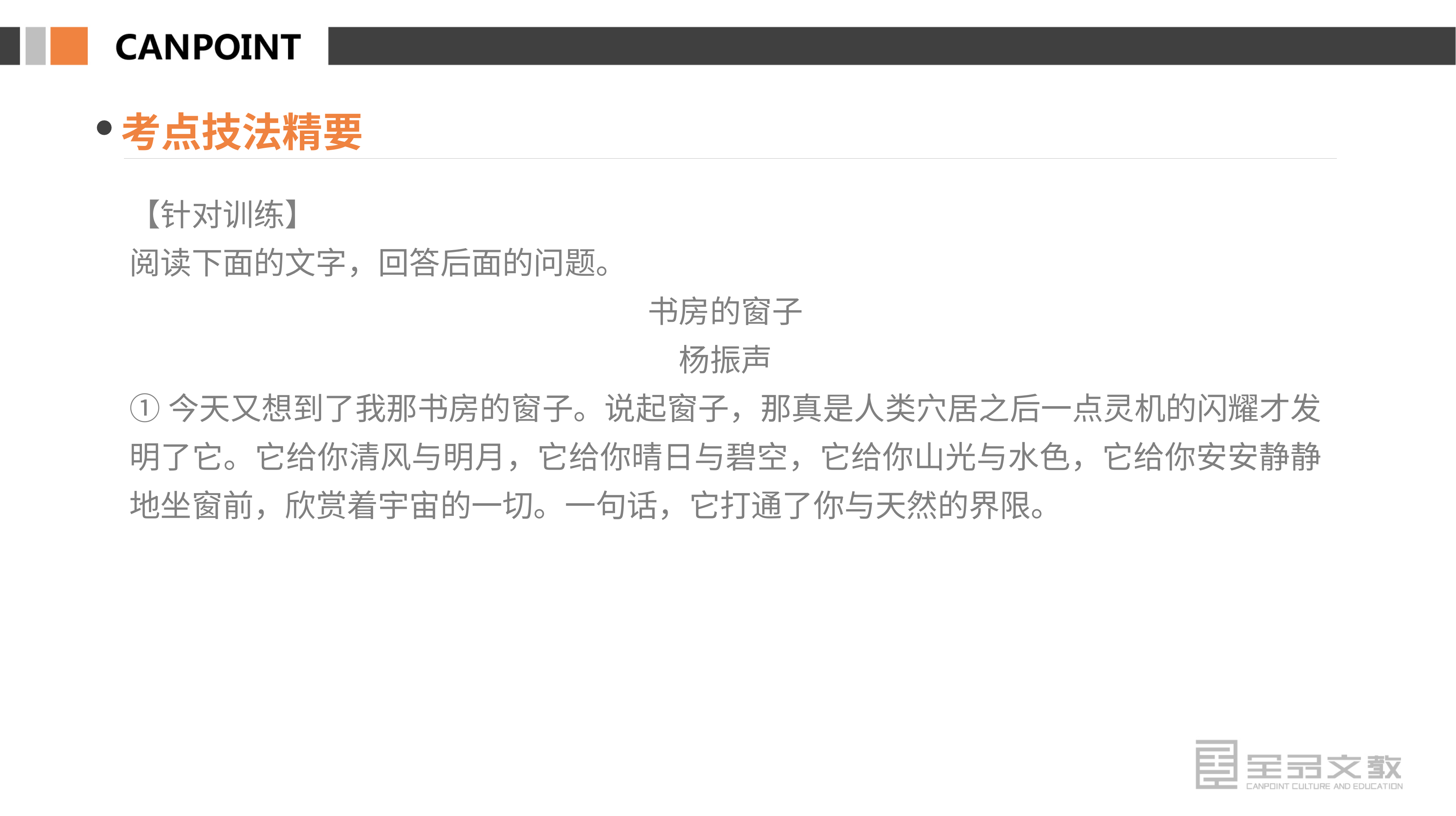

考点技法精要

【针对训练】
阅读下面的文字，回答后面的问题。
书房的窗子
杨振声
①今天又想到了我那书房的窗子。说起窗子，那真是人类穴居之后一点灵机的闪耀才发明了它。它给你清风与明月，它给你晴日与碧空，它给你山光与水色，它给你安安静静地坐窗前，欣赏着宇宙的一切。一句话，它打通了你与天然的界限。